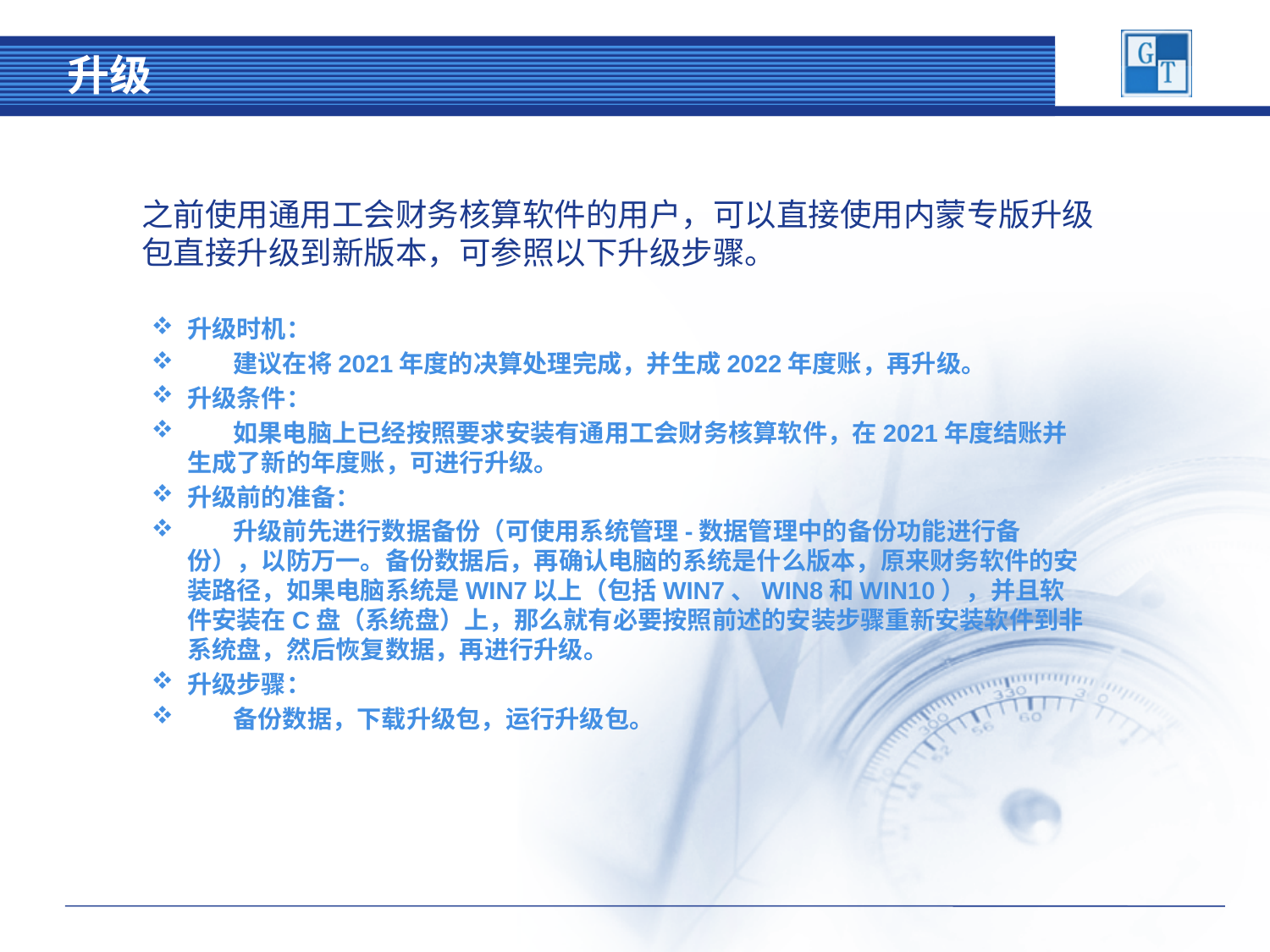

# 升级
之前使用通用工会财务核算软件的用户，可以直接使用内蒙专版升级包直接升级到新版本，可参照以下升级步骤。
升级时机：
       建议在将2021年度的决算处理完成，并生成2022年度账，再升级。
升级条件：
       如果电脑上已经按照要求安装有通用工会财务核算软件，在2021年度结账并生成了新的年度账，可进行升级。
升级前的准备：
       升级前先进行数据备份（可使用系统管理-数据管理中的备份功能进行备份），以防万一。备份数据后，再确认电脑的系统是什么版本，原来财务软件的安装路径，如果电脑系统是WIN7以上（包括WIN7、WIN8和WIN10），并且软件安装在C盘（系统盘）上，那么就有必要按照前述的安装步骤重新安装软件到非系统盘，然后恢复数据，再进行升级。
升级步骤：
       备份数据，下载升级包，运行升级包。